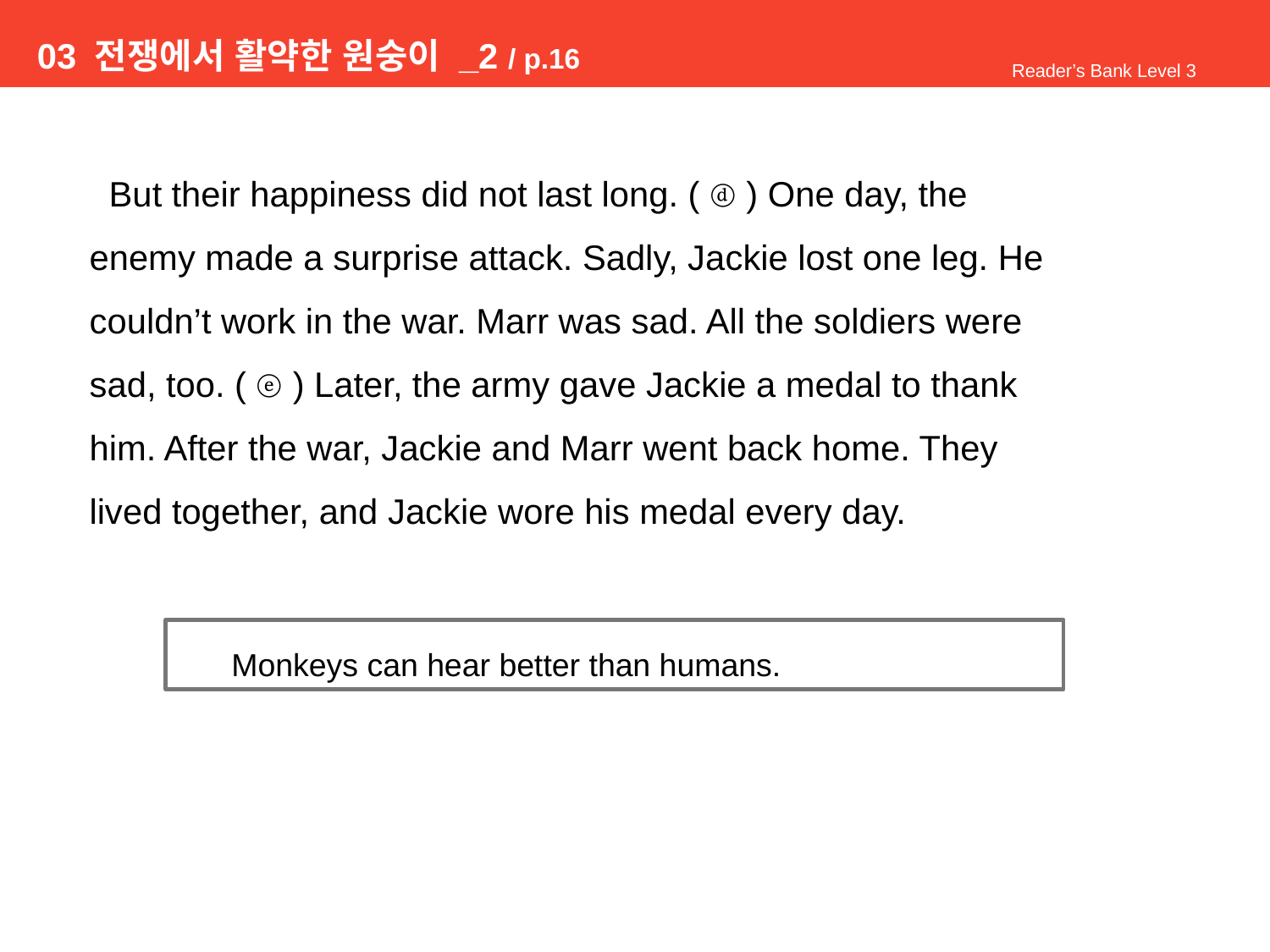

# 03 전쟁에서 활약한 원숭이 _2 / p.16
Reader’s Bank Level 3

  But their happiness did not last long. ( ⓓ ) One day, the
enemy made a surprise attack. Sadly, Jackie lost one leg. He
couldn’t work in the war. Marr was sad. All the soldiers were
sad, too. ( ⓔ ) Later, the army gave Jackie a medal to thank
him. After the war, Jackie and Marr went back home. They
lived together, and Jackie wore his medal every day.
      Monkeys can hear better than humans.